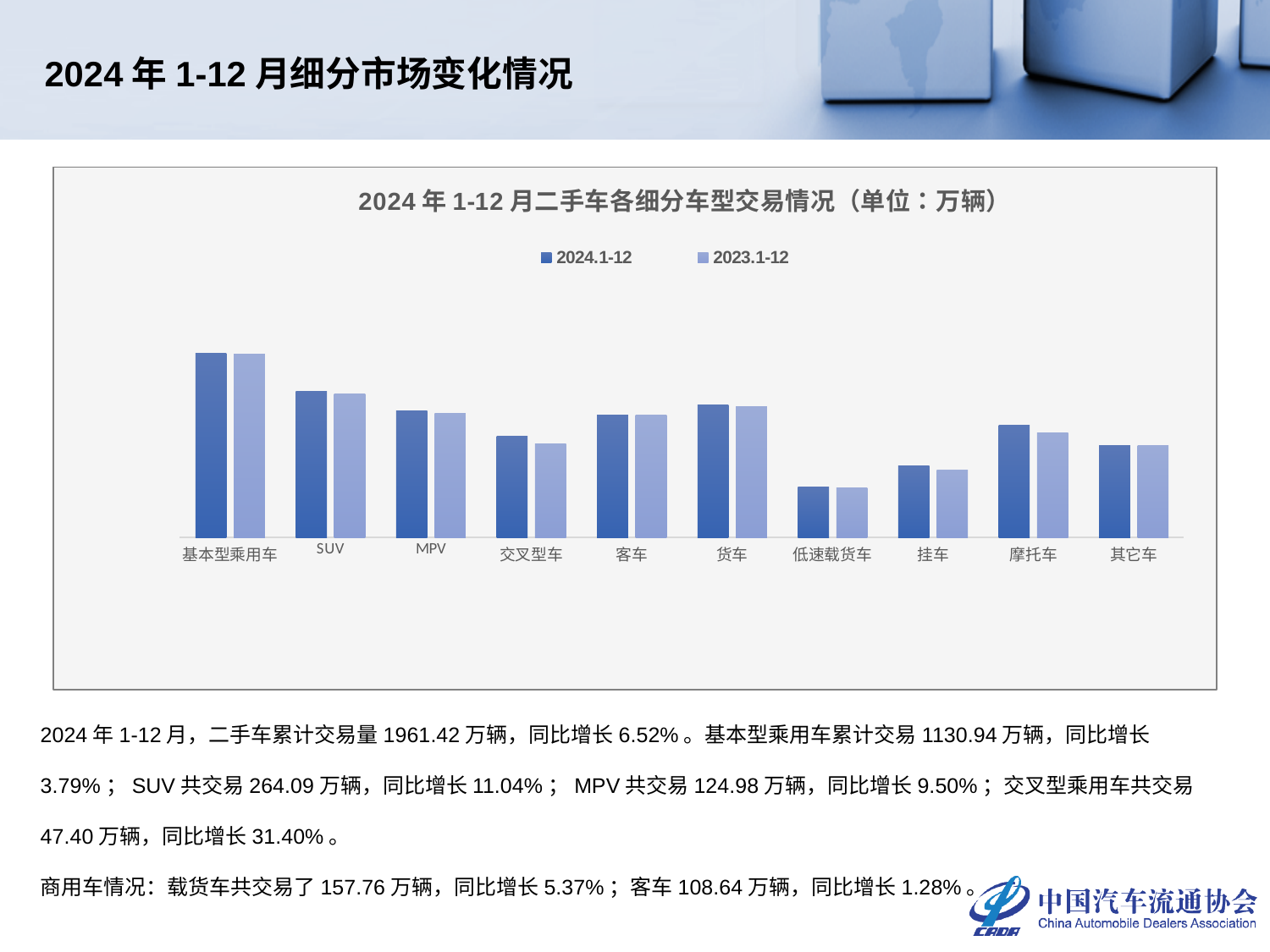

2024年1-12月细分市场变化情况

### Chart: 2024年1-12月二手车各细分车型交易情况（单位：万辆）

| Category | 2024.1-12 | 2023.1-12 |
|---|---|---|
| 基本型乘用车 | 1130.9351 | 1089.6652 |
| SUV | 264.0919 | 237.8366 |
| MPV | 124.9818 | 114.1411 |
| 交叉型车 | 47.3985 | 36.0709 |
| 客车 | 108.6406 | 107.2645 |
| 货车 | 157.7585 | 149.716 |
| 低速载货车 | 6.8966 | 6.5767 |
| 挂车 | 15.5607 | 13.2278 |
| 摩托车 | 71.5837 | 53.5204 |
| 其它车 | 33.5688 | 33.3126 |
2024年1-12月，二手车累计交易量1961.42万辆，同比增长6.52%。基本型乘用车累计交易1130.94万辆，同比增长3.79%；SUV共交易264.09万辆，同比增长11.04%；MPV共交易124.98万辆，同比增长9.50%；交叉型乘用车共交易47.40万辆，同比增长31.40%。
商用车情况：载货车共交易了157.76万辆，同比增长5.37%；客车108.64万辆，同比增长1.28%。